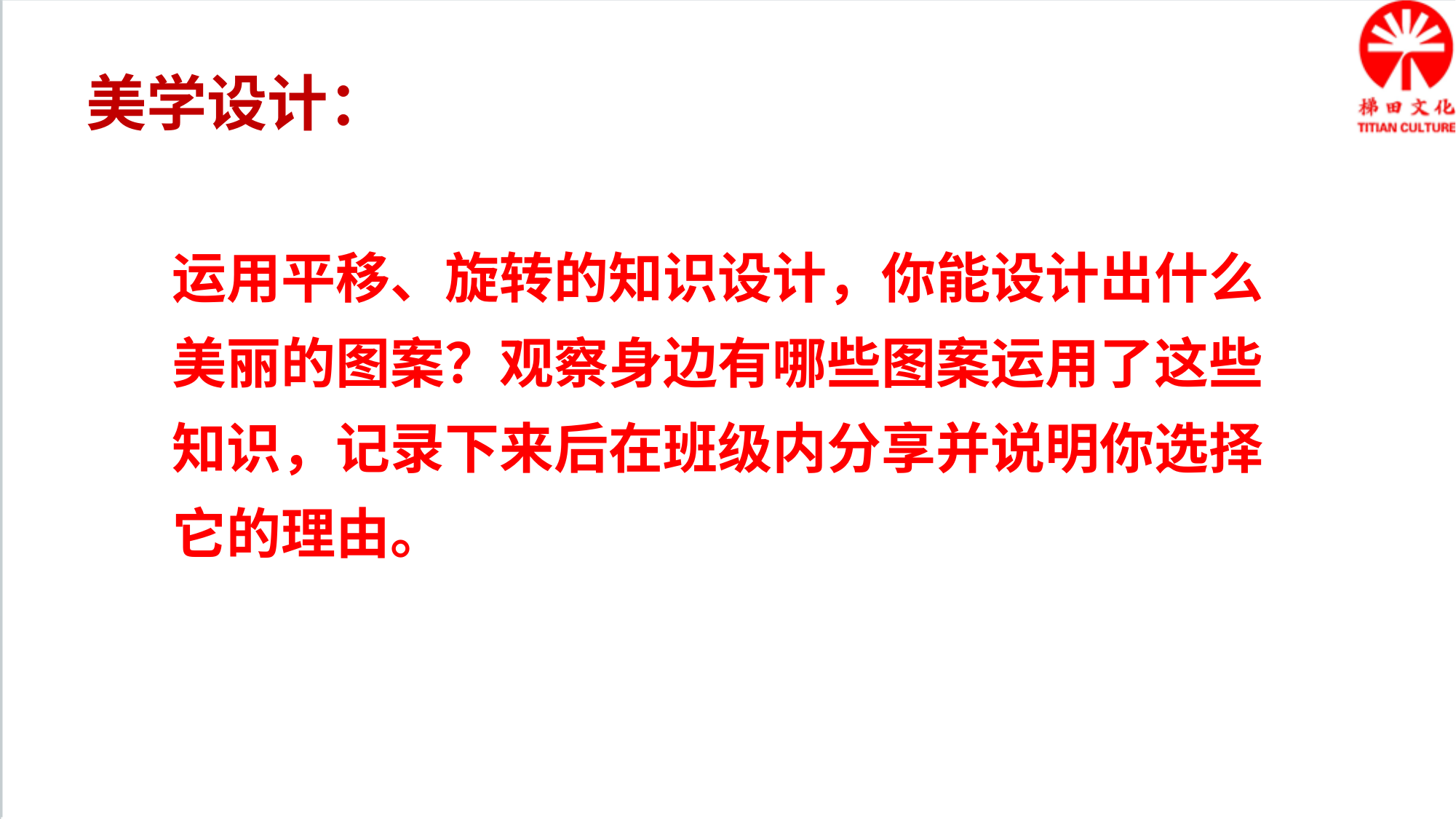

美学设计：
运用平移、旋转的知识设计，你能设计出什么美丽的图案？观察身边有哪些图案运用了这些知识，记录下来后在班级内分享并说明你选择它的理由。